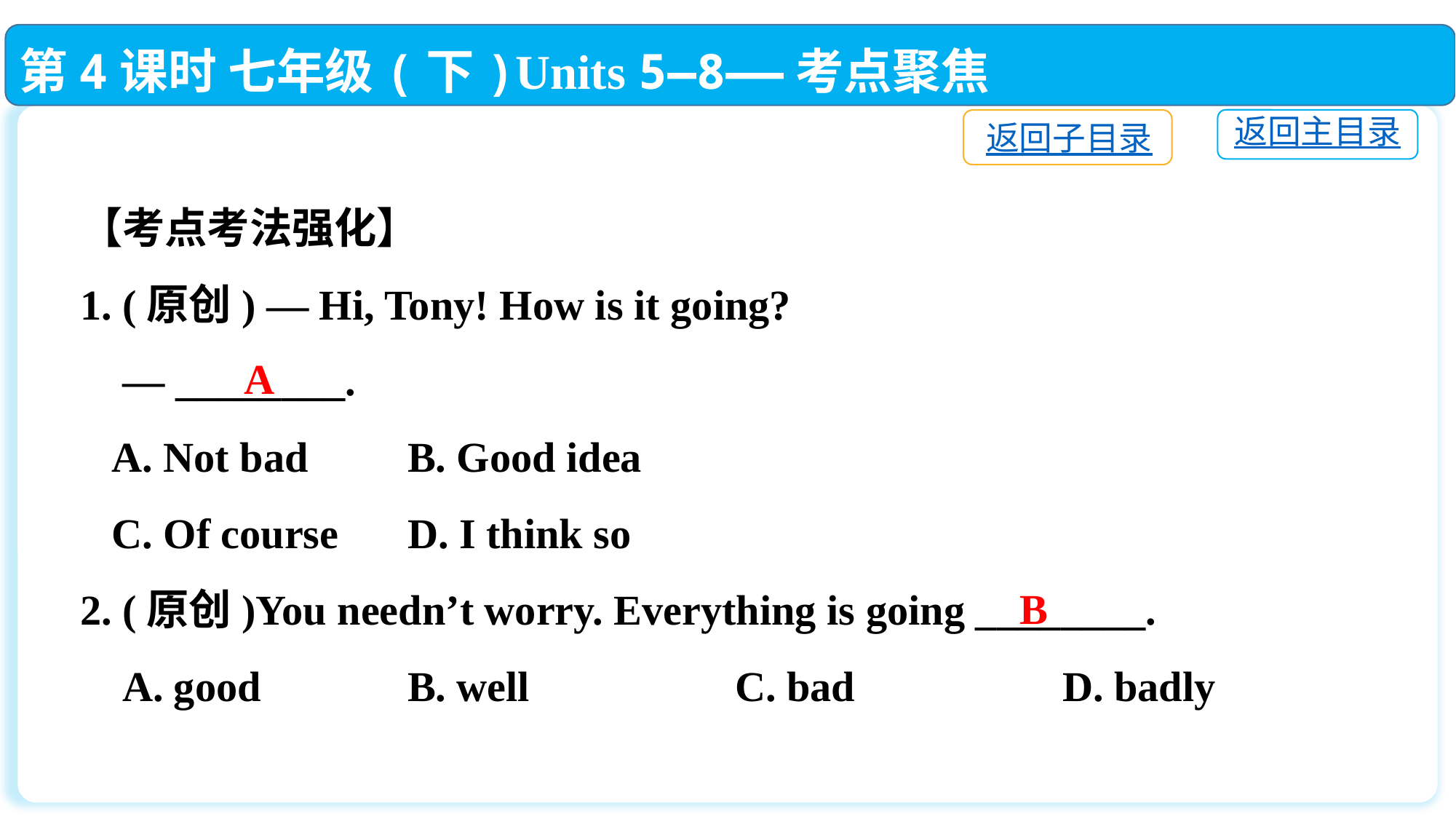

第4课时 七年级(下)Units 5—8——考点聚焦

返回主目录

返回子目录
【考点考法强化】
1. (原创) — Hi, Tony! How is it going?
    — ________.
   A. Not bad	B. Good idea
   C. Of course	D. I think so
2. (原创)You needn’t worry. Everything is going ________.
    A. good		B. well		C. bad		D. badly
A
B